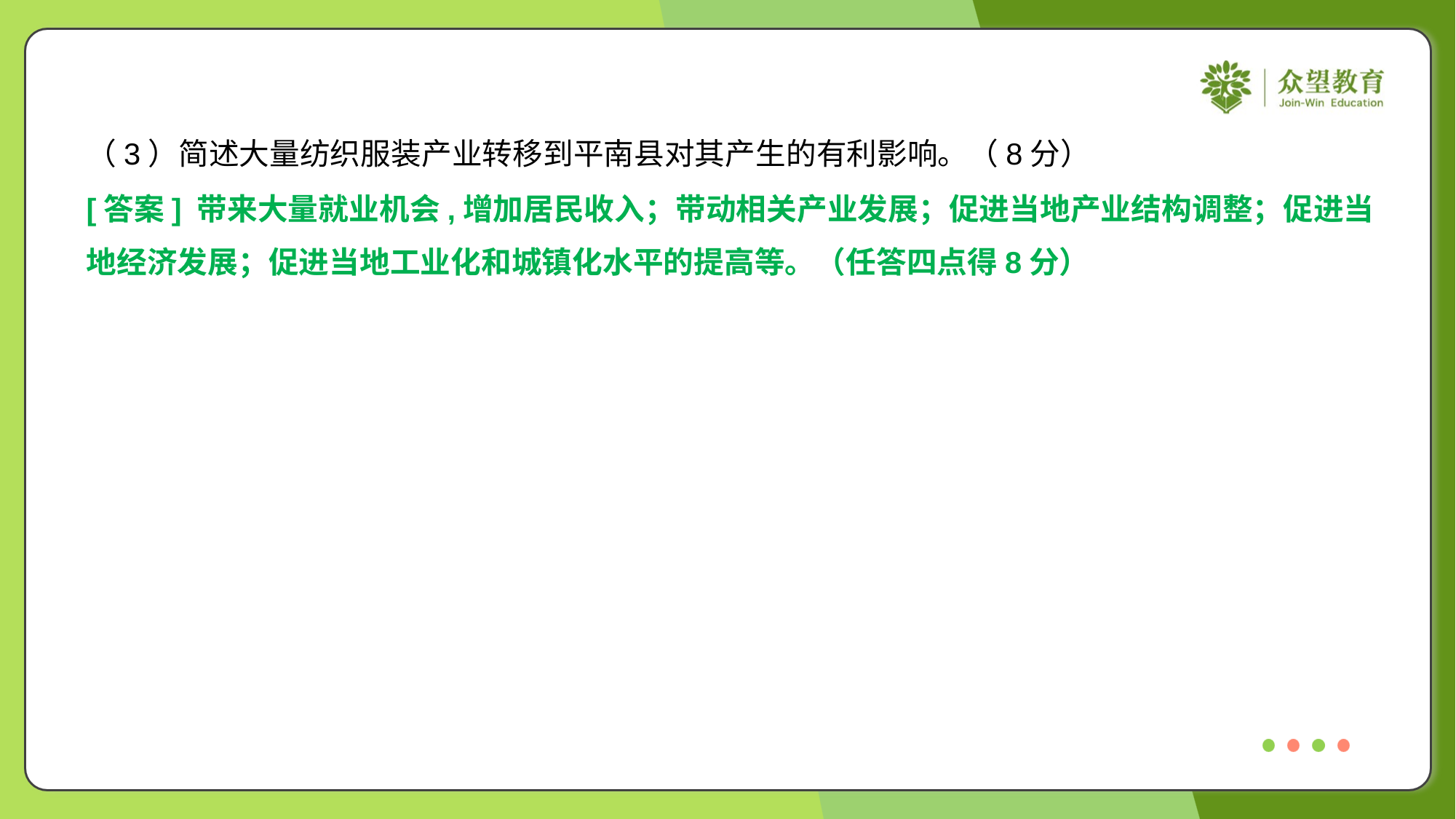

（3）简述大量纺织服装产业转移到平南县对其产生的有利影响。（8分）
[答案] 带来大量就业机会,增加居民收入；带动相关产业发展；促进当地产业结构调整；促进当
地经济发展；促进当地工业化和城镇化水平的提高等。（任答四点得8分）